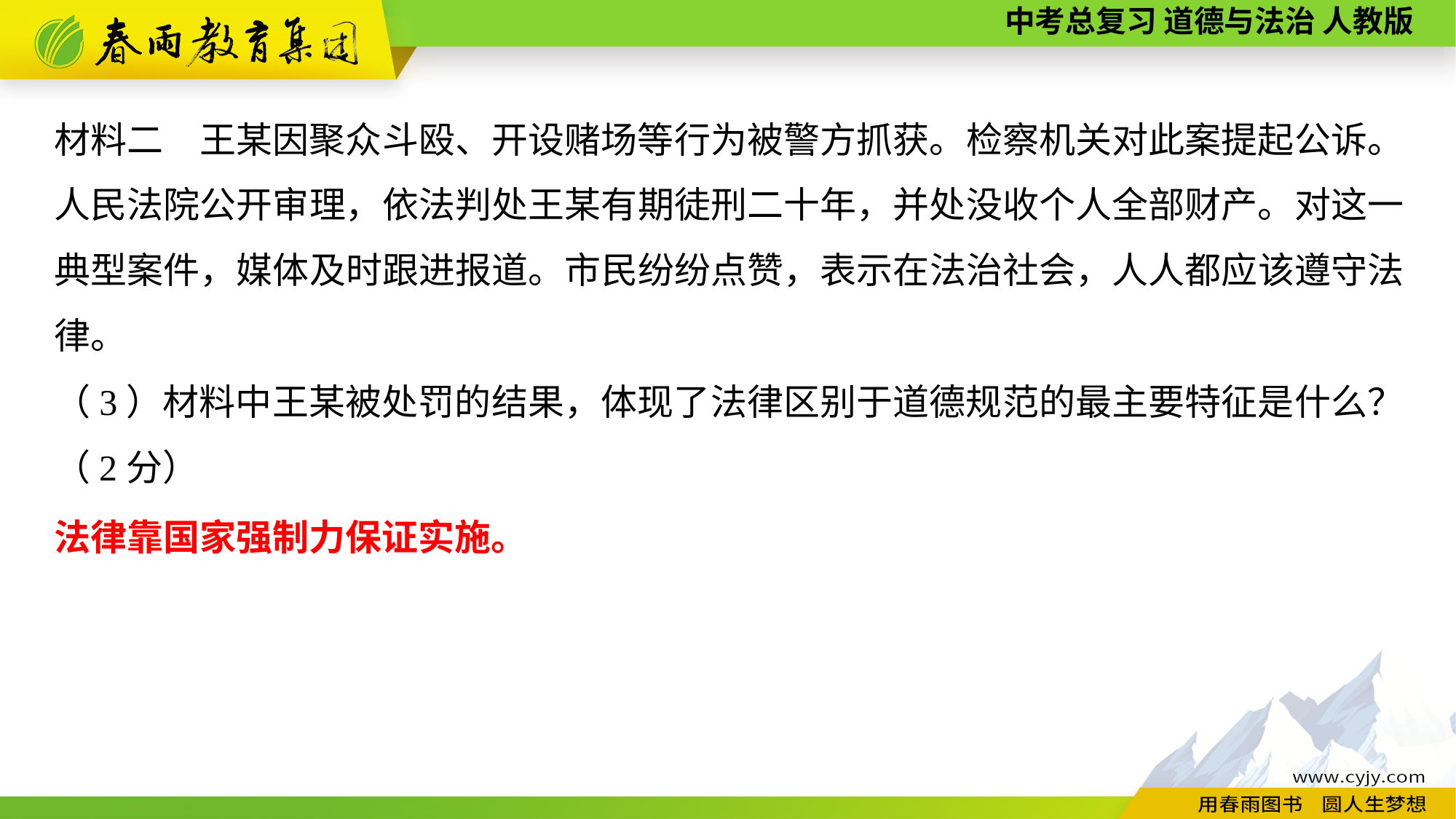

材料二　王某因聚众斗殴、开设赌场等行为被警方抓获。检察机关对此案提起公诉。人民法院公开审理，依法判处王某有期徒刑二十年，并处没收个人全部财产。对这一典型案件，媒体及时跟进报道。市民纷纷点赞，表示在法治社会，人人都应该遵守法律。
（3）材料中王某被处罚的结果，体现了法律区别于道德规范的最主要特征是什么？（2分）
法律靠国家强制力保证实施。